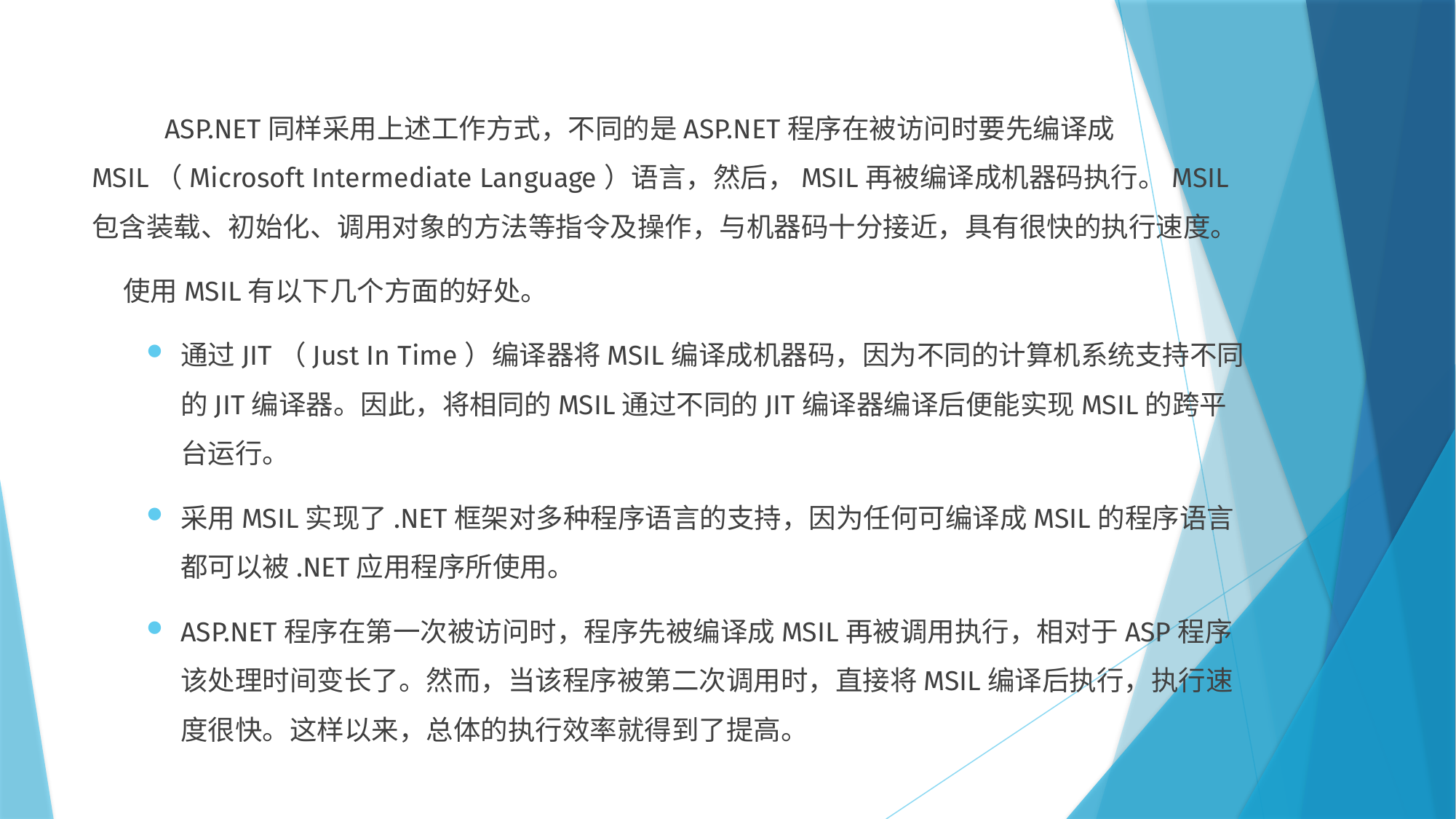

#
          ASP.NET同样采用上述工作方式，不同的是ASP.NET程序在被访问时要先编译成MSIL（Microsoft Intermediate Language）语言，然后，MSIL再被编译成机器码执行。MSIL包含装载、初始化、调用对象的方法等指令及操作，与机器码十分接近，具有很快的执行速度。
    使用MSIL有以下几个方面的好处。
通过JIT（Just In Time）编译器将MSIL编译成机器码，因为不同的计算机系统支持不同的JIT编译器。因此，将相同的MSIL通过不同的JIT编译器编译后便能实现MSIL的跨平台运行。
采用MSIL实现了.NET框架对多种程序语言的支持，因为任何可编译成MSIL的程序语言都可以被.NET应用程序所使用。
ASP.NET程序在第一次被访问时，程序先被编译成MSIL再被调用执行，相对于ASP程序该处理时间变长了。然而，当该程序被第二次调用时，直接将MSIL编译后执行，执行速度很快。这样以来，总体的执行效率就得到了提高。